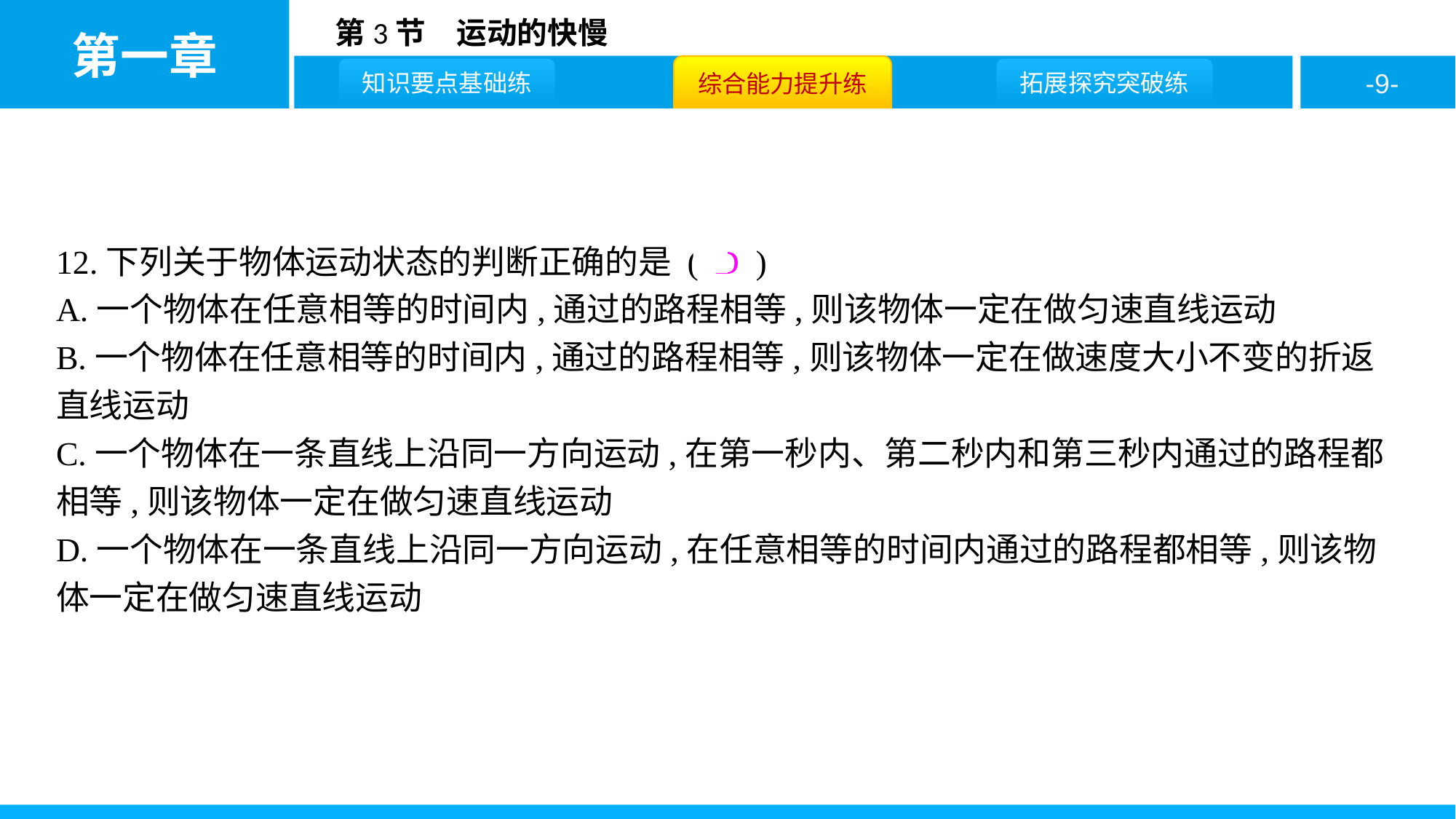

12.下列关于物体运动状态的判断正确的是 (  D  )
A.一个物体在任意相等的时间内,通过的路程相等,则该物体一定在做匀速直线运动
B.一个物体在任意相等的时间内,通过的路程相等,则该物体一定在做速度大小不变的折返直线运动
C.一个物体在一条直线上沿同一方向运动,在第一秒内、第二秒内和第三秒内通过的路程都相等,则该物体一定在做匀速直线运动
D.一个物体在一条直线上沿同一方向运动,在任意相等的时间内通过的路程都相等,则该物体一定在做匀速直线运动